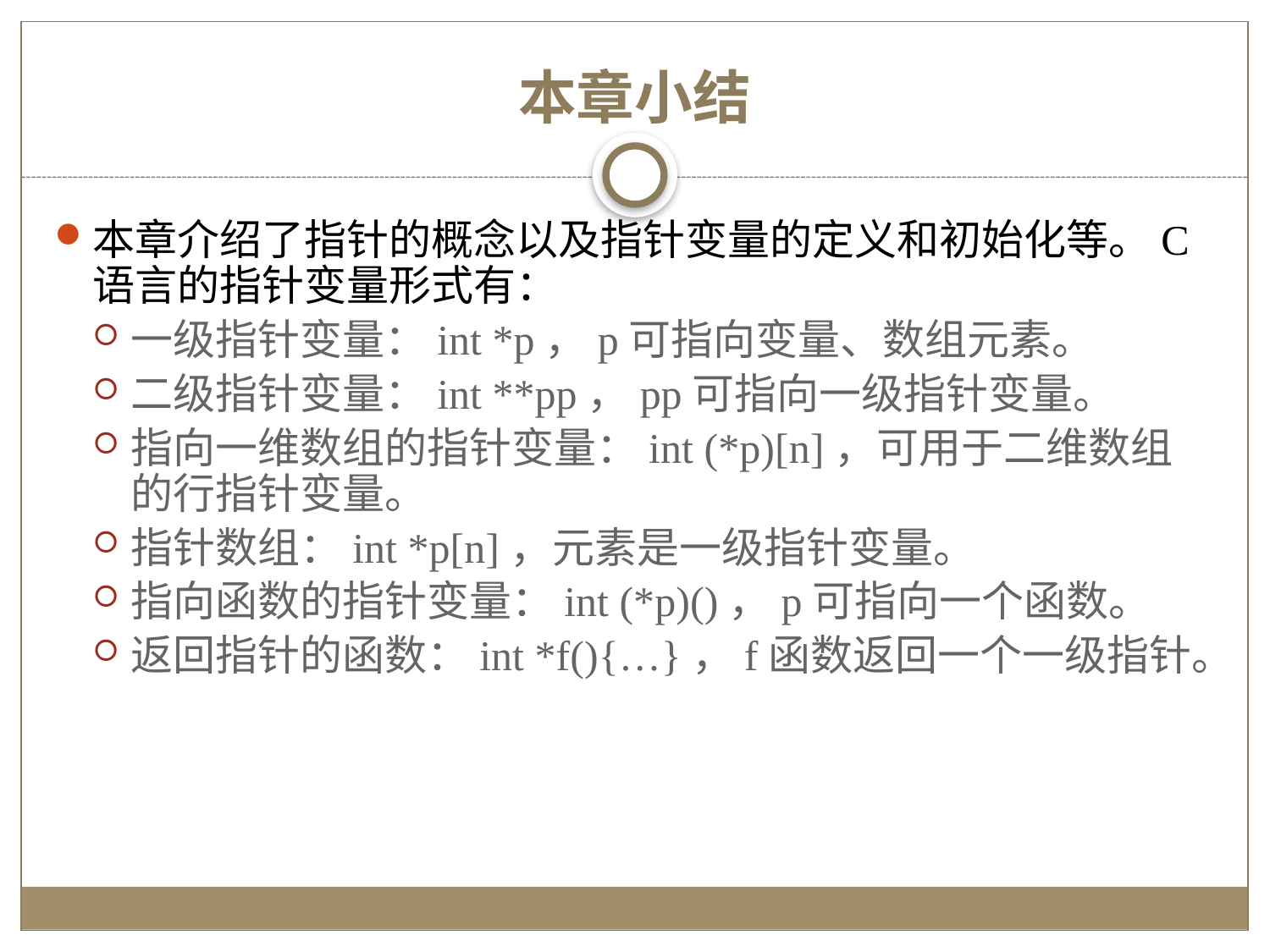

# 本章小结
本章介绍了指针的概念以及指针变量的定义和初始化等。C语言的指针变量形式有：
一级指针变量：int *p，p可指向变量、数组元素。
二级指针变量：int **pp，pp可指向一级指针变量。
指向一维数组的指针变量：int (*p)[n]，可用于二维数组的行指针变量。
指针数组：int *p[n]，元素是一级指针变量。
指向函数的指针变量：int (*p)()，p可指向一个函数。
返回指针的函数：int *f(){…}，f函数返回一个一级指针。